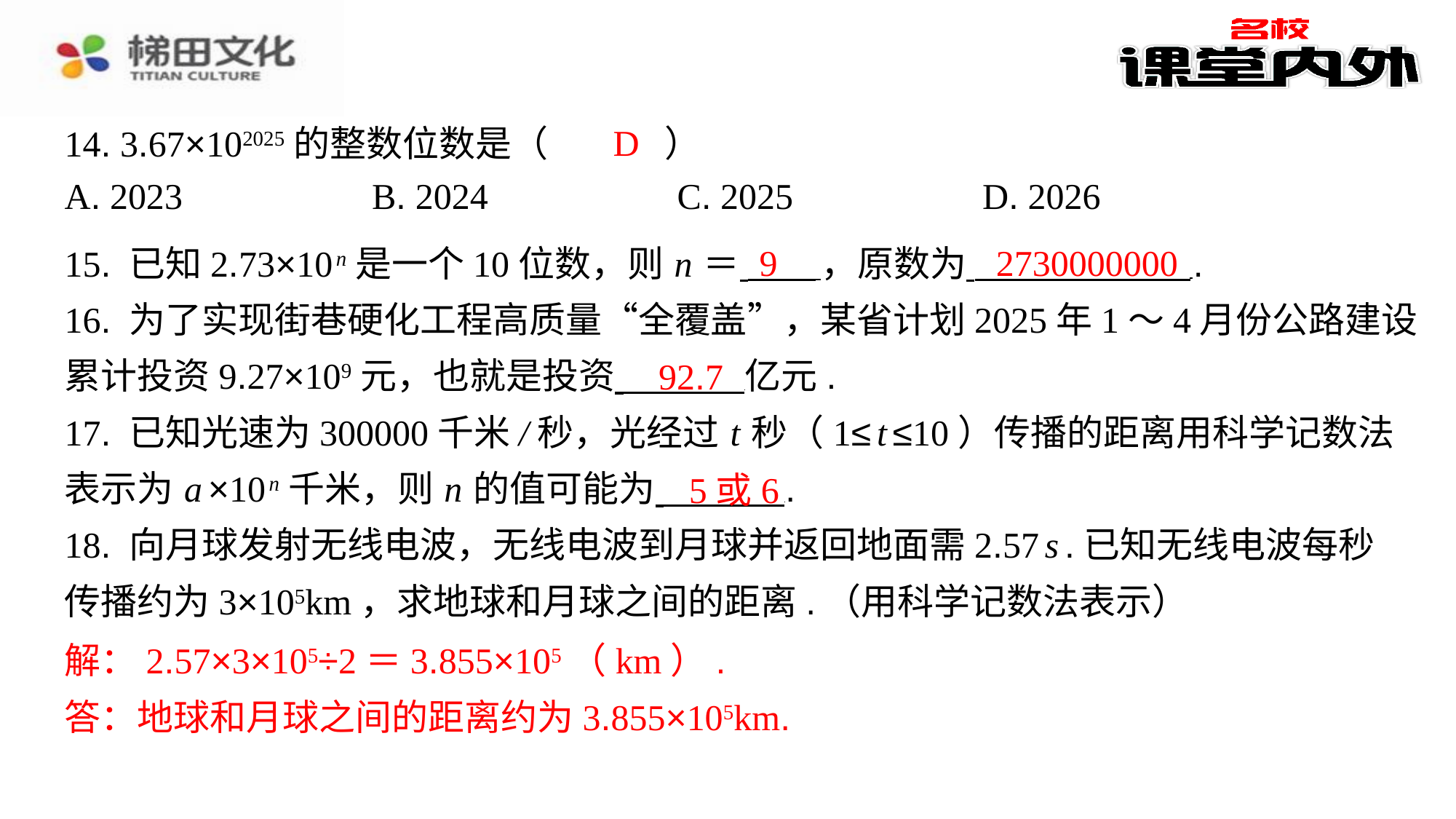

D
14. 3.67×102025的整数位数是（　D　）
| A. 2023 | B. 2024 | C. 2025 | D. 2026 |
| --- | --- | --- | --- |
9
2730000000
15. 已知2.73×10 n 是一个10位数，则 n ＝            ，原数为                                  ⁠.
16. 为了实现街巷硬化工程高质量“全覆盖”，某省计划2025年1～4月份公路建设
累计投资9.27×109元，也就是投资                    亿元.
17. 已知光速为300000千米/秒，光经过 t 秒（1≤ t ≤10）传播的距离用科学记数法
表示为 a ×10 n 千米，则 n 的值可能为                    ⁠.
18. 向月球发射无线电波，无线电波到月球并返回地面需2.57 s .已知无线电波每秒
传播约为3×105km，求地球和月球之间的距离.（用科学记数法表示）
解：2.57×3×105÷2＝3.855×105（km）.
答：地球和月球之间的距离约为3.855×105km.
92.7
5或6
解：2.57×3×105÷2＝3.855×105（km）.
答：地球和月球之间的距离约为3.855×105km.